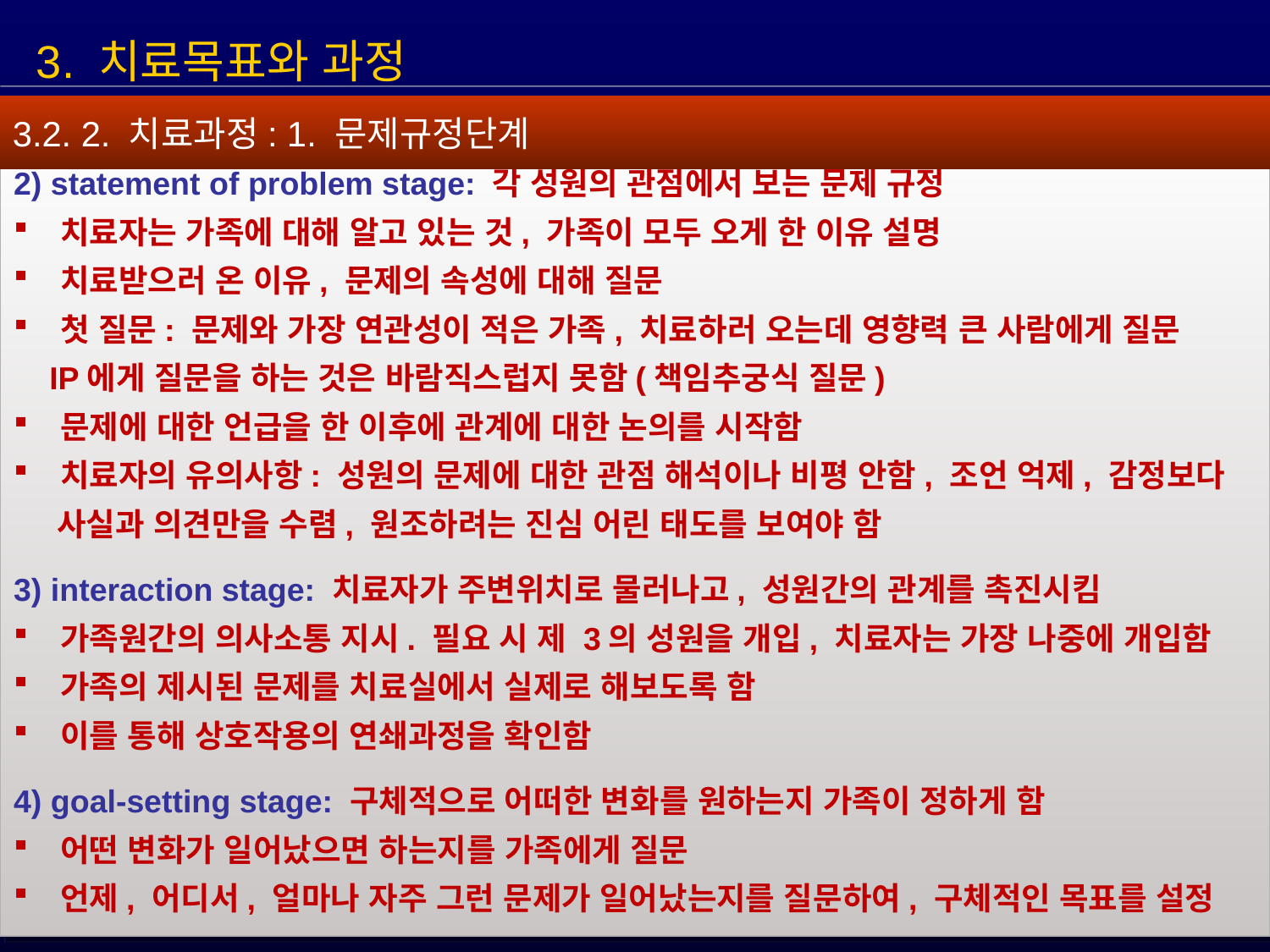

3. 치료목표와 과정

3.2. 2. 치료과정: 1. 문제규정단계
2) statement of problem stage: 각 성원의 관점에서 보는 문제 규정
 치료자는 가족에 대해 알고 있는 것, 가족이 모두 오게 한 이유 설명
 치료받으러 온 이유, 문제의 속성에 대해 질문
 첫 질문: 문제와 가장 연관성이 적은 가족, 치료하러 오는데 영향력 큰 사람에게 질문
    IP에게 질문을 하는 것은 바람직스럽지 못함(책임추궁식 질문)
 문제에 대한 언급을 한 이후에 관계에 대한 논의를 시작함
 치료자의 유의사항: 성원의 문제에 대한 관점 해석이나 비평 안함, 조언 억제, 감정보다
    사실과 의견만을 수렴, 원조하려는 진심 어린 태도를 보여야 함

3) interaction stage: 치료자가 주변위치로 물러나고, 성원간의 관계를 촉진시킴
 가족원간의 의사소통 지시. 필요 시 제 3의 성원을 개입, 치료자는 가장 나중에 개입함
 가족의 제시된 문제를 치료실에서 실제로 해보도록 함
 이를 통해 상호작용의 연쇄과정을 확인함

4) goal-setting stage: 구체적으로 어떠한 변화를 원하는지 가족이 정하게 함
 어떤 변화가 일어났으면 하는지를 가족에게 질문
 언제, 어디서, 얼마나 자주 그런 문제가 일어났는지를 질문하여, 구체적인 목표를 설정